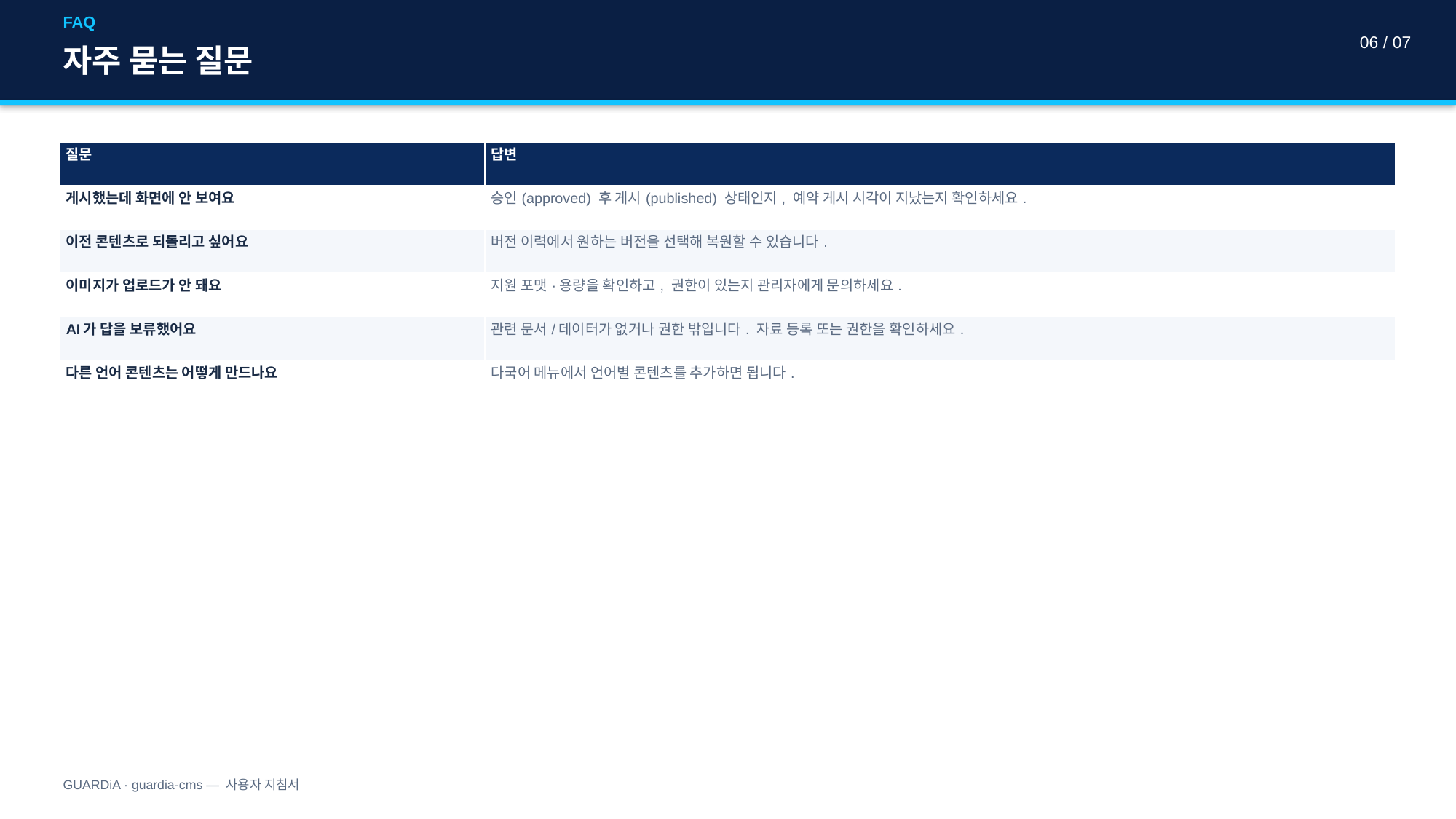

FAQ
06 / 07
자주 묻는 질문

| 질문 | 답변 |
| --- | --- |
| 게시했는데 화면에 안 보여요 | 승인(approved) 후 게시(published) 상태인지, 예약 게시 시각이 지났는지 확인하세요. |
| 이전 콘텐츠로 되돌리고 싶어요 | 버전 이력에서 원하는 버전을 선택해 복원할 수 있습니다. |
| 이미지가 업로드가 안 돼요 | 지원 포맷·용량을 확인하고, 권한이 있는지 관리자에게 문의하세요. |
| AI가 답을 보류했어요 | 관련 문서/데이터가 없거나 권한 밖입니다. 자료 등록 또는 권한을 확인하세요. |
| 다른 언어 콘텐츠는 어떻게 만드나요 | 다국어 메뉴에서 언어별 콘텐츠를 추가하면 됩니다. |
GUARDiA · guardia-cms — 사용자 지침서